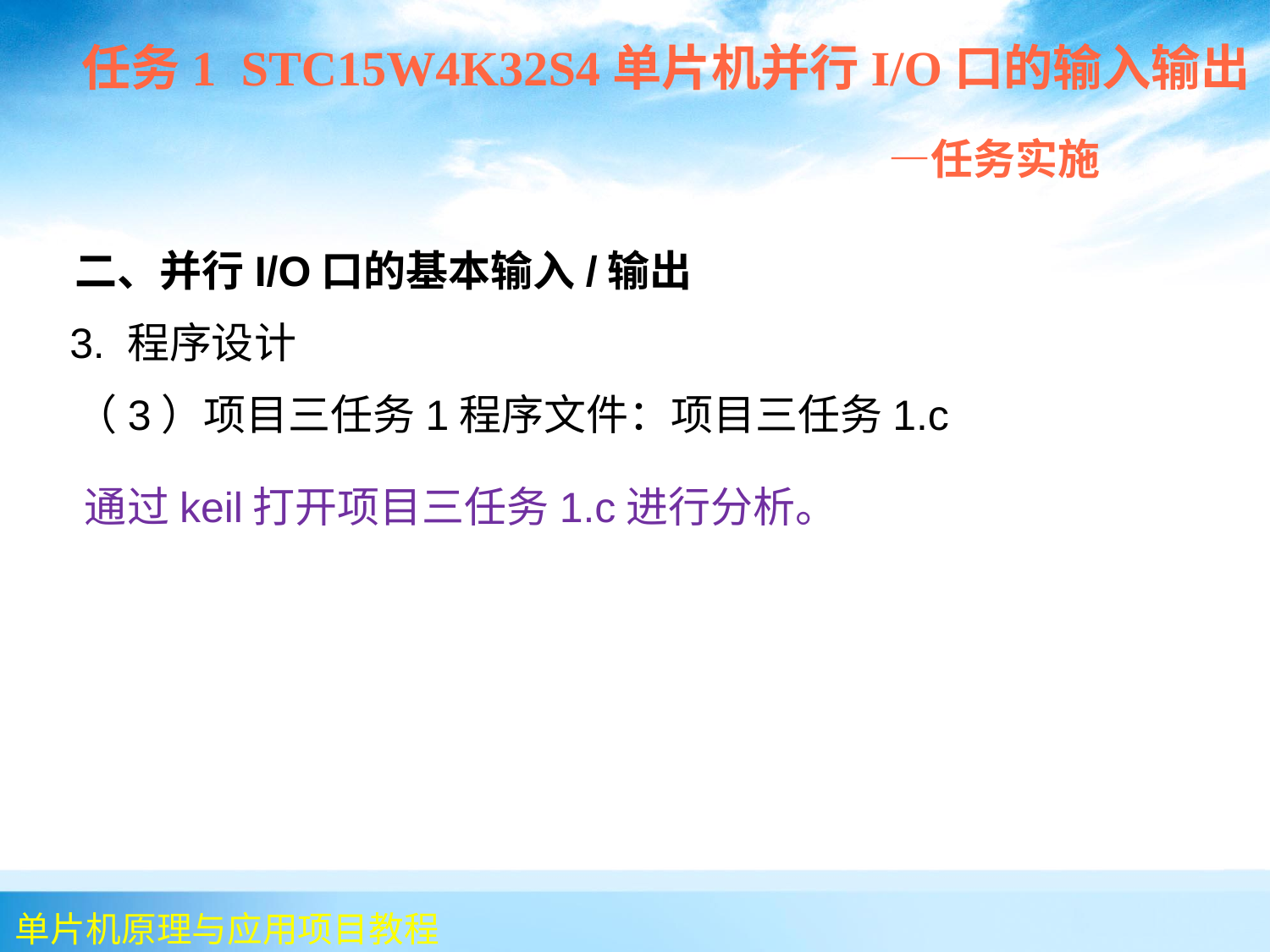

任务1  STC15W4K32S4单片机并行I/O口的输入输出
                                                                            —任务实施
  二、并行I/O口的基本输入/输出
  3. 程序设计
  （3）项目三任务1程序文件：项目三任务1.c
   通过keil打开项目三任务1.c进行分析。